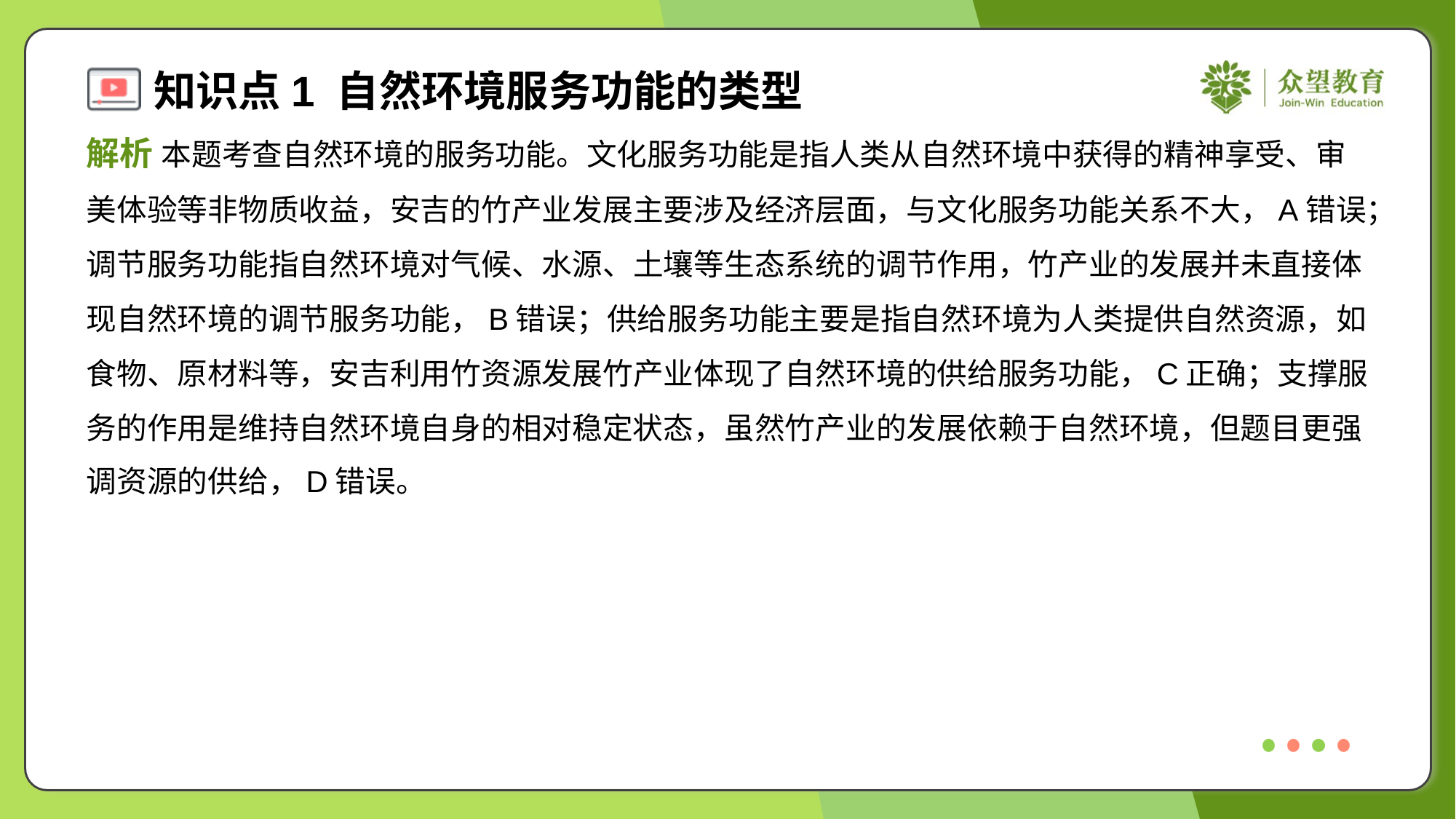

解析 本题考查自然环境的服务功能。文化服务功能是指人类从自然环境中获得的精神享受、审
美体验等非物质收益，安吉的竹产业发展主要涉及经济层面，与文化服务功能关系不大，A错误；
调节服务功能指自然环境对气候、水源、土壤等生态系统的调节作用，竹产业的发展并未直接体
现自然环境的调节服务功能，B错误；供给服务功能主要是指自然环境为人类提供自然资源，如
食物、原材料等，安吉利用竹资源发展竹产业体现了自然环境的供给服务功能，C正确；支撑服
务的作用是维持自然环境自身的相对稳定状态，虽然竹产业的发展依赖于自然环境，但题目更强
调资源的供给，D错误。